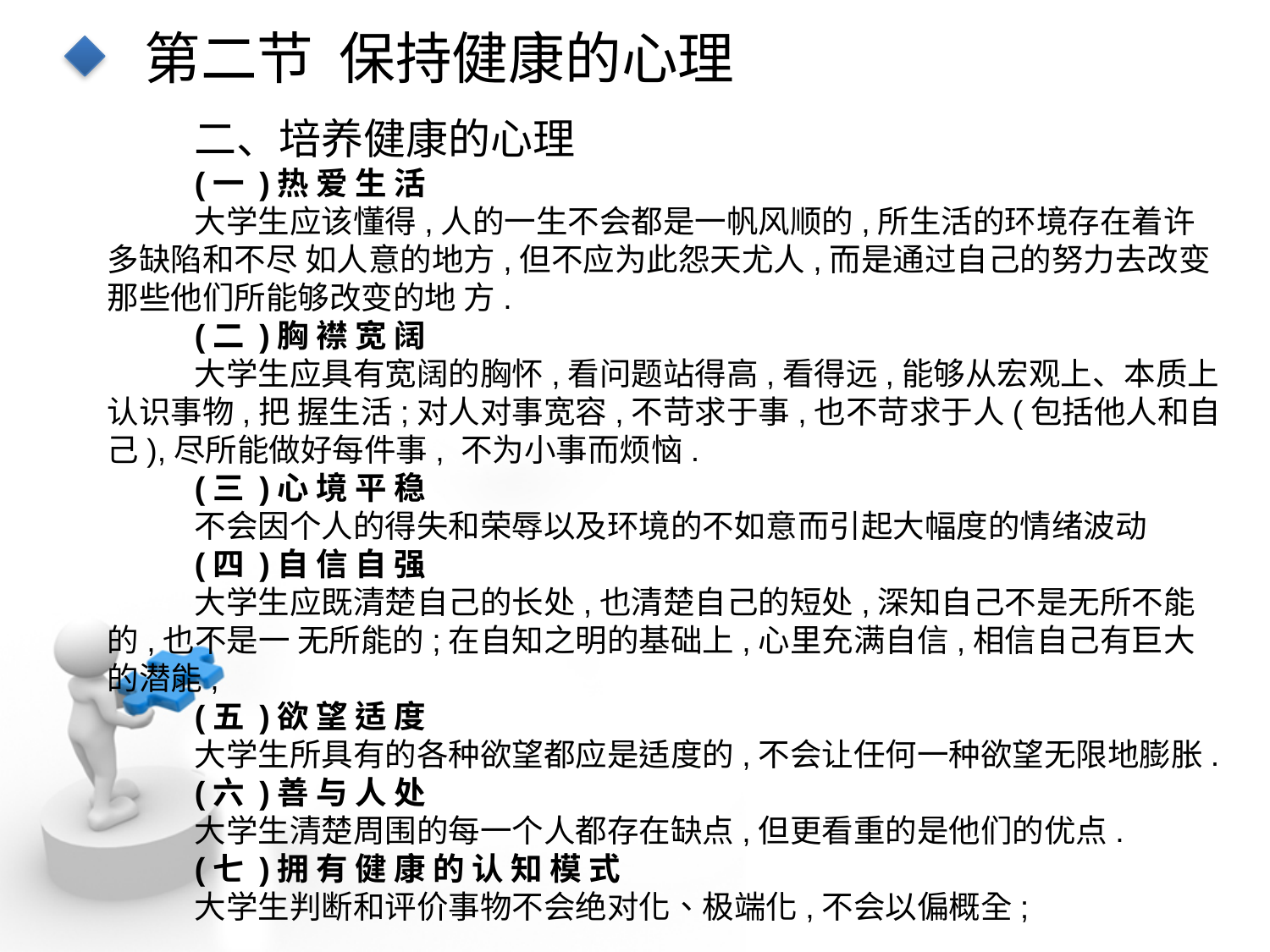

第二节  保持健康的心理

二、培养健康的心理
(一 )热 爱 生 活
大学生应该懂得,人的一生不会都是一帆风顺的,所生活的环境存在着许多缺陷和不尽 如人意的地方,但不应为此怨天尤人,而是通过自己的努力去改变那些他们所能够改变的地 方.
(二 )胸 襟 宽 阔
大学生应具有宽阔的胸怀,看问题站得高,看得远,能够从宏观上、本质上认识事物,把 握生活;对人对事宽容,不苛求于事,也不苛求于人(包括他人和自己),尽所能做好每件事, 不为小事而烦恼.
(三 )心 境 平 稳
不会因个人的得失和荣辱以及环境的不如意而引起大幅度的情绪波动
(四 )自 信 自 强
大学生应既清楚自己的长处,也清楚自己的短处,深知自己不是无所不能的,也不是一 无所能的;在自知之明的基础上,心里充满自信,相信自己有巨大的潜能,
(五 )欲 望 适 度
大学生所具有的各种欲望都应是适度的,不会让任何一种欲望无限地膨胀.
(六 )善 与 人 处
大学生清楚周围的每一个人都存在缺点,但更看重的是他们的优点.
(七 )拥 有 健 康 的 认 知 模 式
大学生判断和评价事物不会绝对化、极端化,不会以偏概全;
点击添加文本
点击添加文本
点击添加文本
点击添加文本